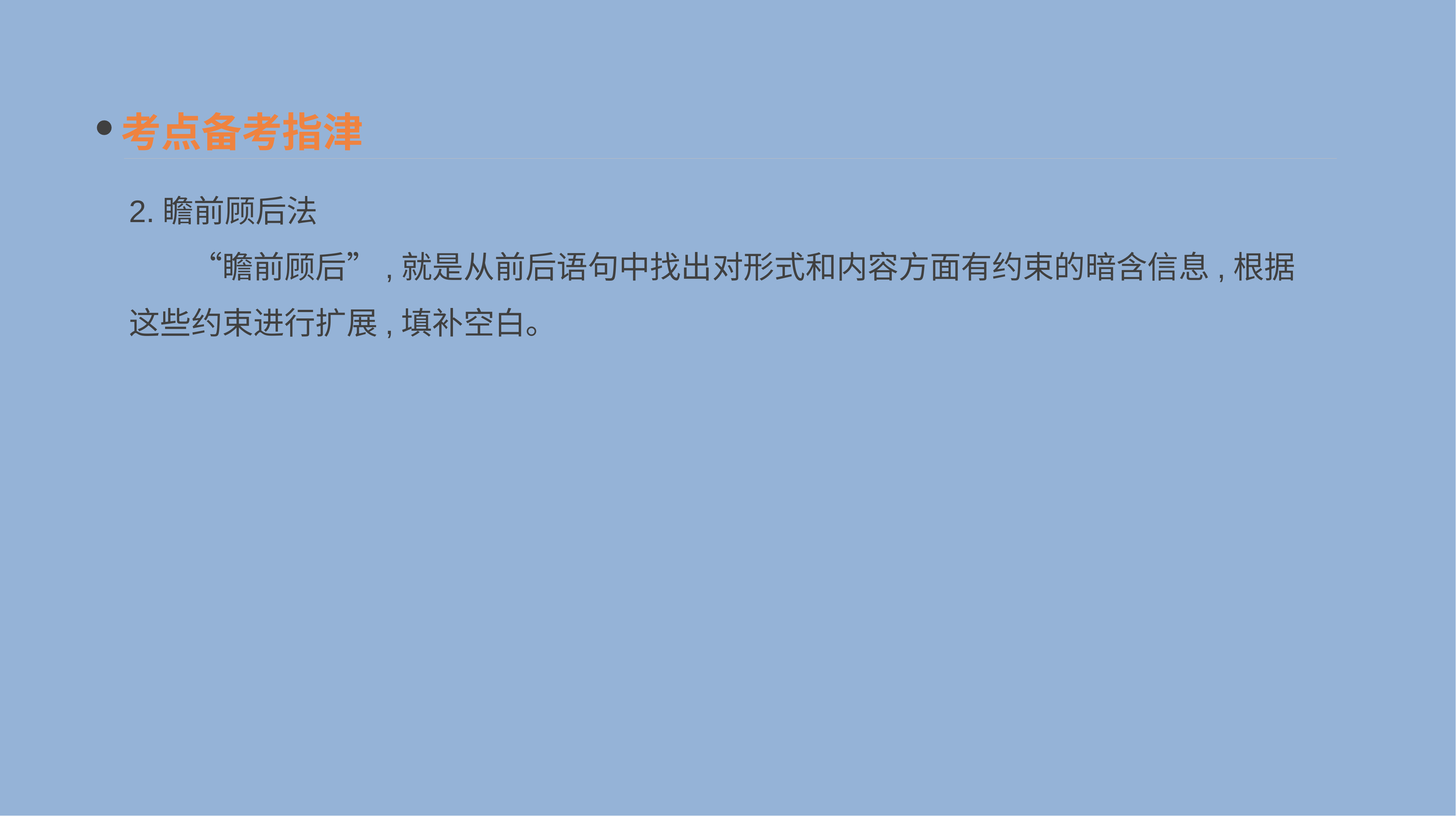

考点备考指津

2.瞻前顾后法
　　“瞻前顾后”,就是从前后语句中找出对形式和内容方面有约束的暗含信息,根据这些约束进行扩展,填补空白。